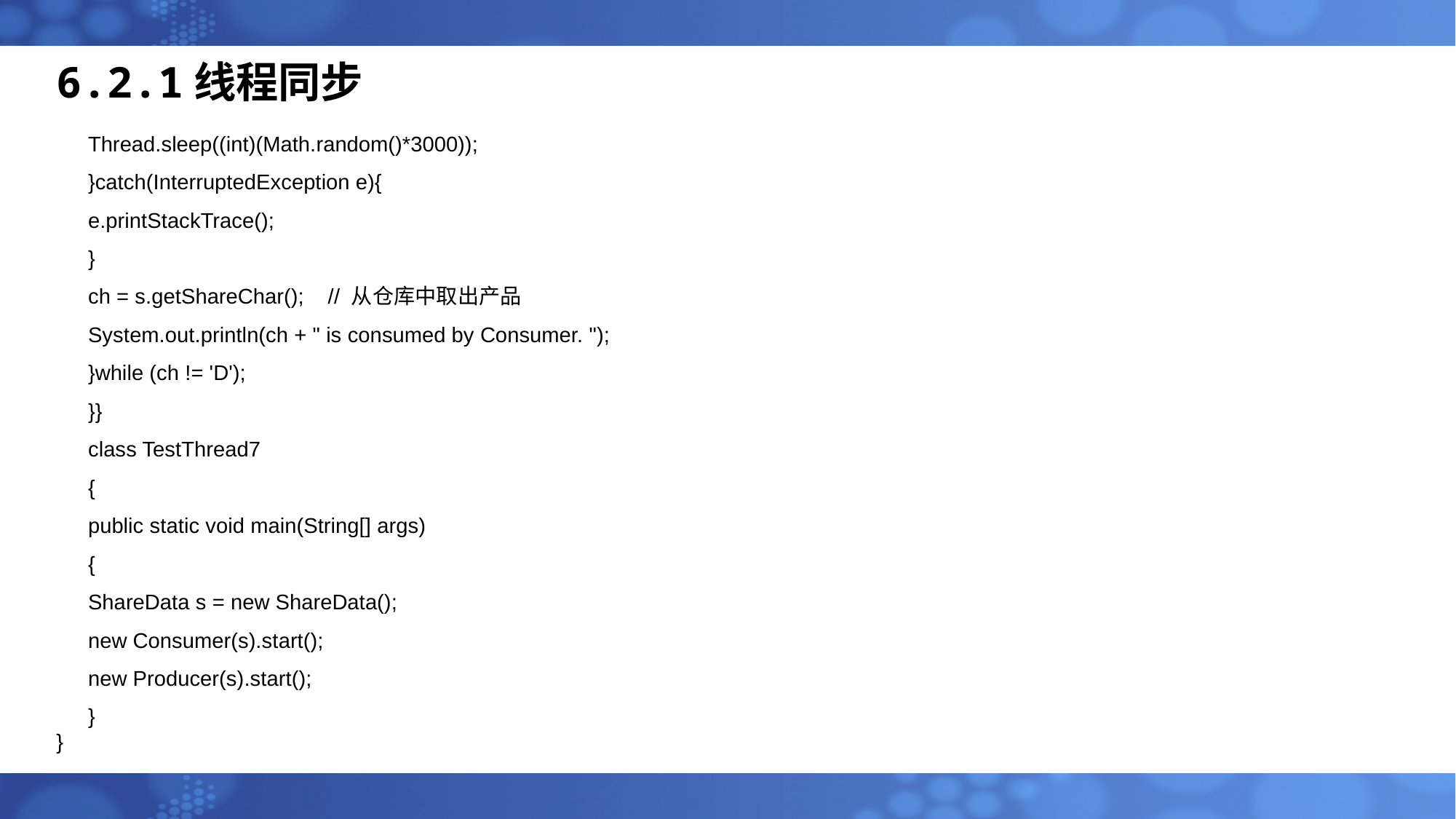

6.2.1线程同步
Thread.sleep((int)(Math.random()*3000));
}catch(InterruptedException e){
e.printStackTrace();
}
ch = s.getShareChar();    // 从仓库中取出产品
System.out.println(ch + " is consumed by Consumer. ");
}while (ch != 'D');
}}
class TestThread7
{
public static void main(String[] args)
{
ShareData s = new ShareData();
new Consumer(s).start();
new Producer(s).start();
}
}